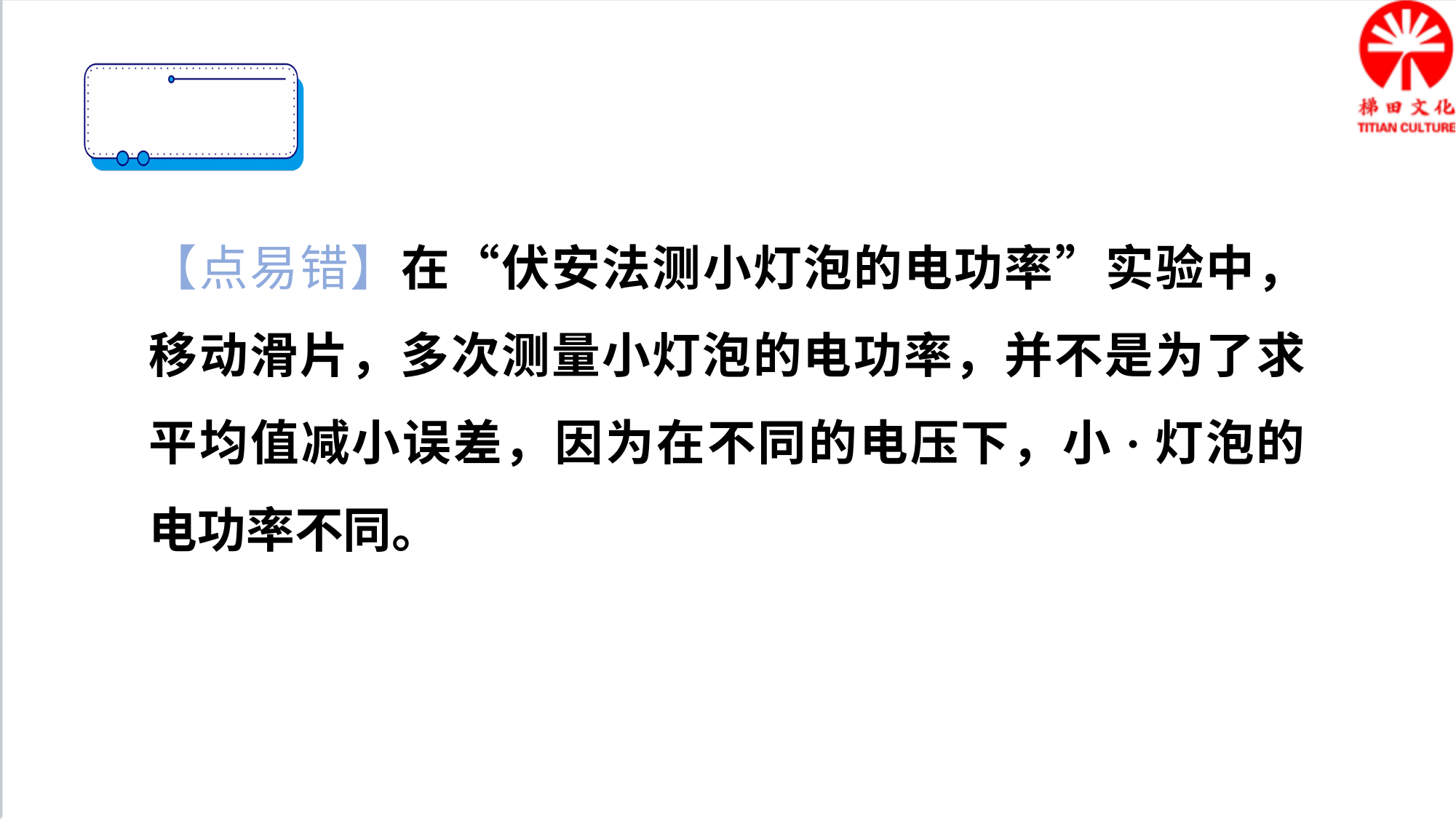

【点易错】在“伏安法测小灯泡的电功率”实验中，移动滑片，多次测量小灯泡的电功率，并不是为了求平均值减小误差，因为在不同的电压下，小·灯泡的电功率不同。